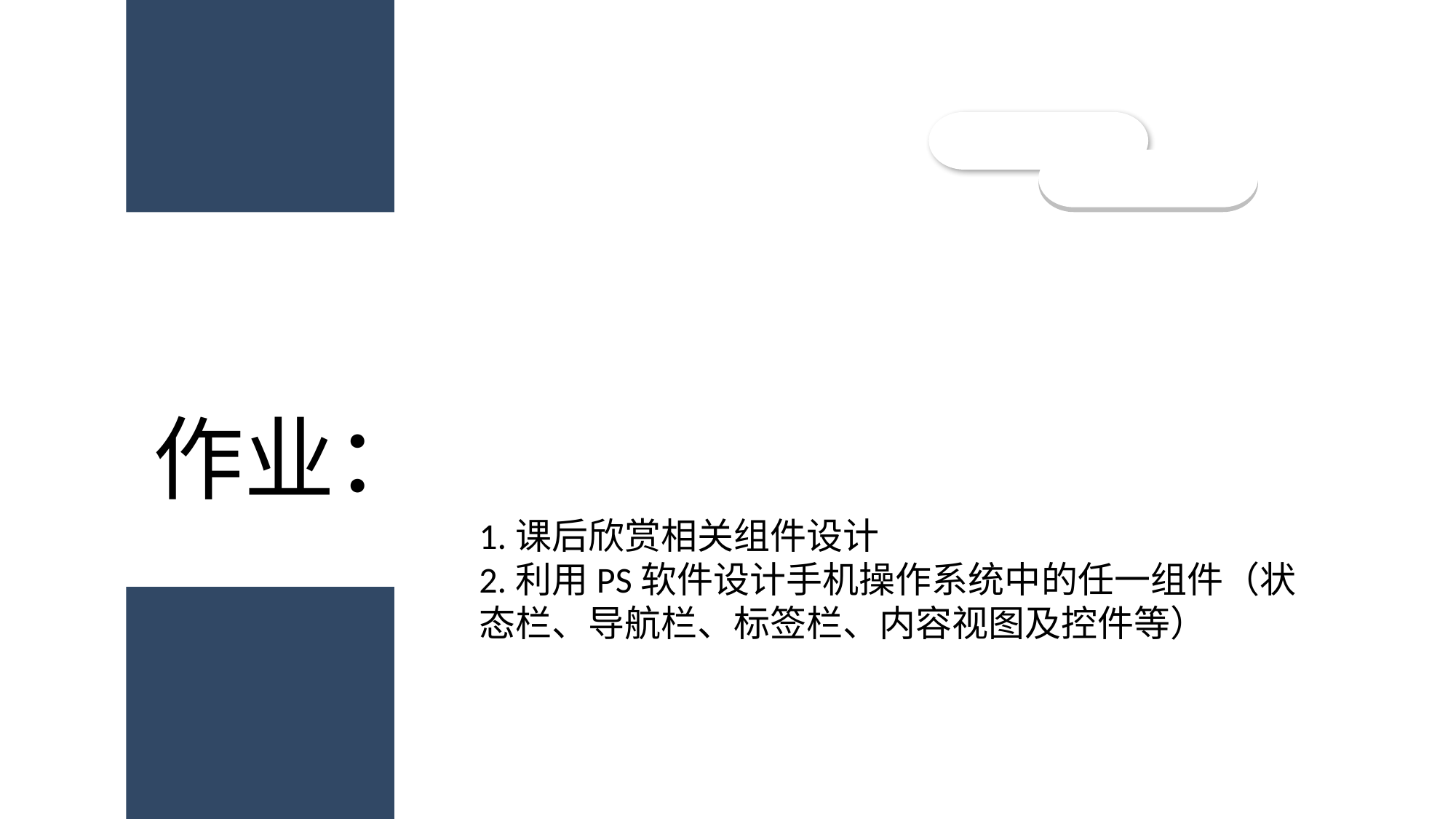

作业：
1.课后欣赏相关组件设计
2.利用PS软件设计手机操作系统中的任一组件（状态栏、导航栏、标签栏、内容视图及控件等）